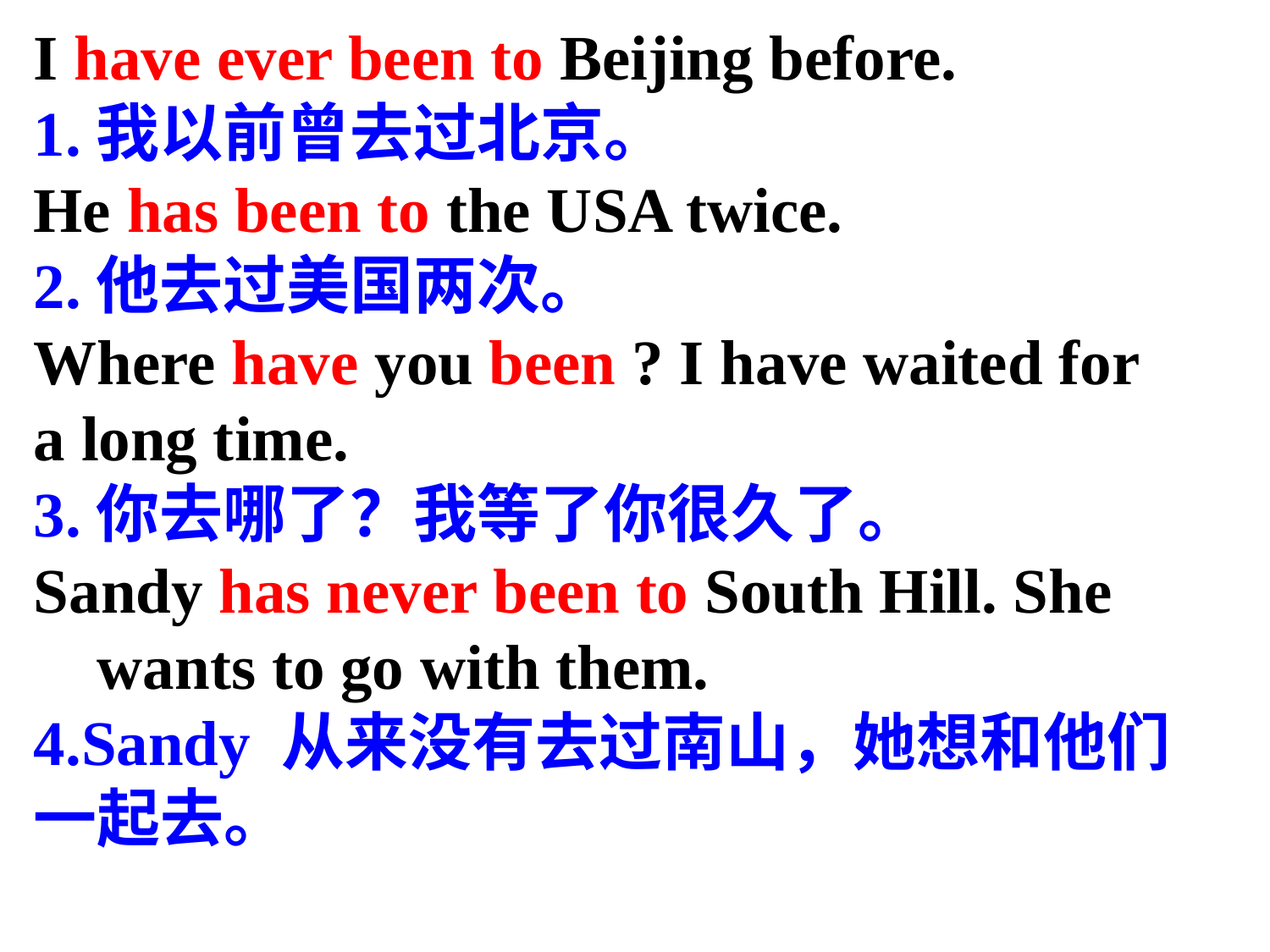

I have ever been to Beijing before.
1.我以前曾去过北京。
He has been to the USA twice.
2.他去过美国两次。
Where have you been ? I have waited for a long time.
3.你去哪了？我等了你很久了。
Sandy has never been to South Hill. She
    wants to go with them.
4.Sandy 从来没有去过南山，她想和他们一起去。